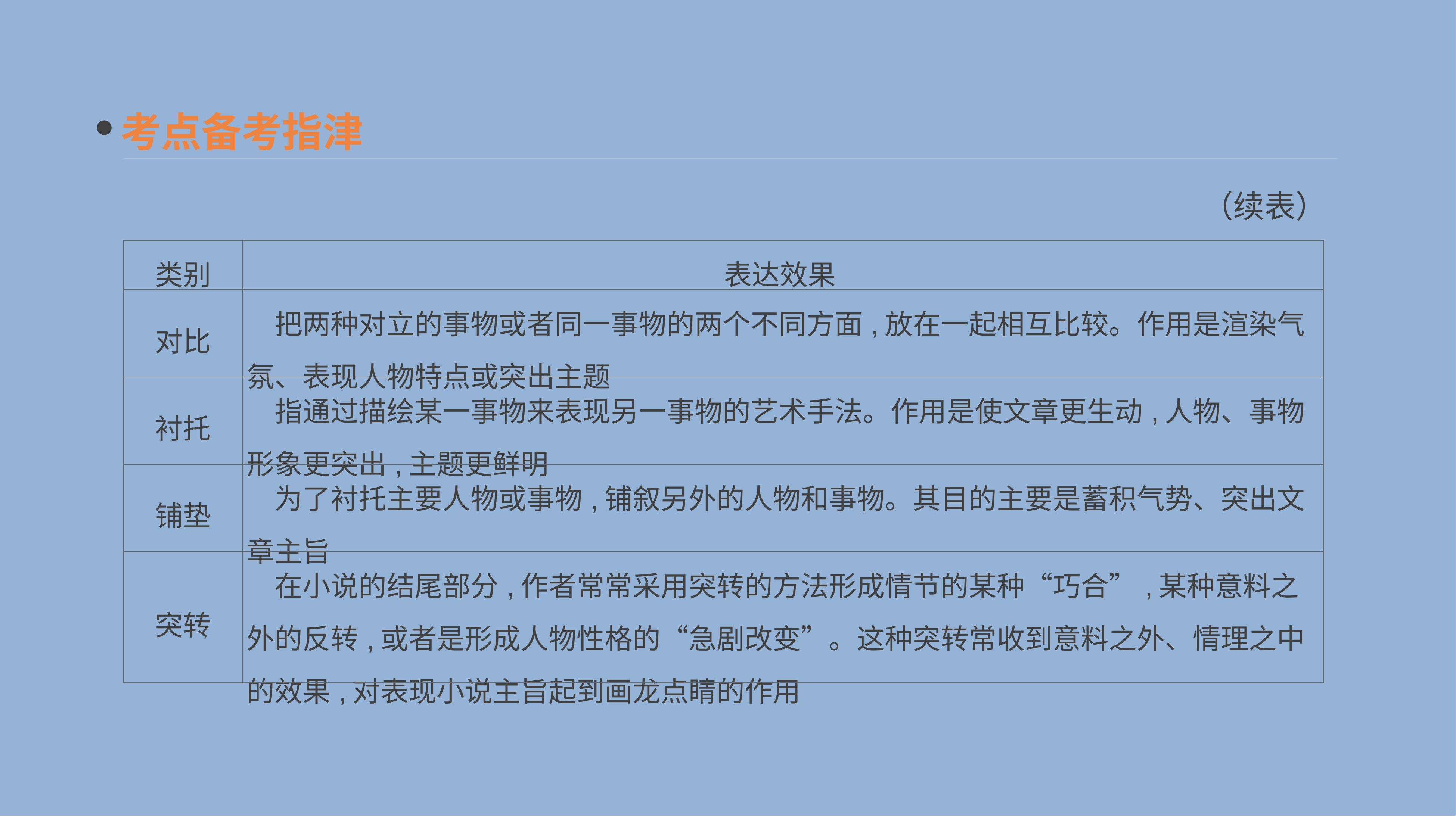

考点备考指津

（续表）
| 类别 | 表达效果 |
| --- | --- |
| 对比 | 把两种对立的事物或者同一事物的两个不同方面,放在一起相互比较。作用是渲染气氛、表现人物特点或突出主题 |
| 衬托 | 指通过描绘某一事物来表现另一事物的艺术手法。作用是使文章更生动,人物、事物形象更突出,主题更鲜明 |
| 铺垫 | 为了衬托主要人物或事物,铺叙另外的人物和事物。其目的主要是蓄积气势、突出文章主旨 |
| 突转 | 在小说的结尾部分,作者常常采用突转的方法形成情节的某种“巧合”,某种意料之外的反转,或者是形成人物性格的“急剧改变”。这种突转常收到意料之外、情理之中的效果,对表现小说主旨起到画龙点睛的作用 |